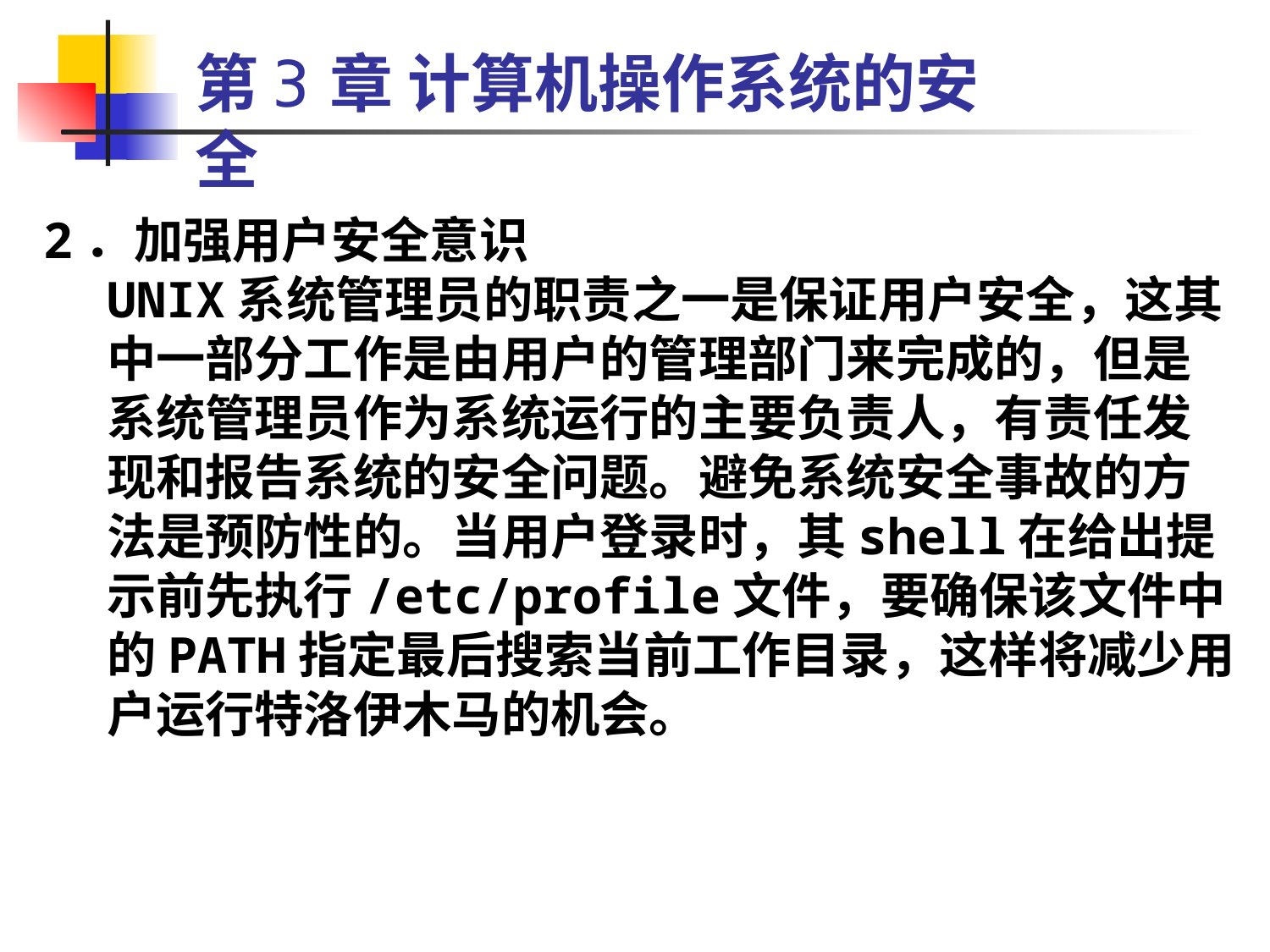

第3章 计算机操作系统的安全
2．加强用户安全意识
UNIX系统管理员的职责之一是保证用户安全，这其中一部分工作是由用户的管理部门来完成的，但是系统管理员作为系统运行的主要负责人，有责任发现和报告系统的安全问题。避免系统安全事故的方法是预防性的。当用户登录时，其shell在给出提示前先执行/etc/profile文件，要确保该文件中的PATH指定最后搜索当前工作目录，这样将减少用户运行特洛伊木马的机会。